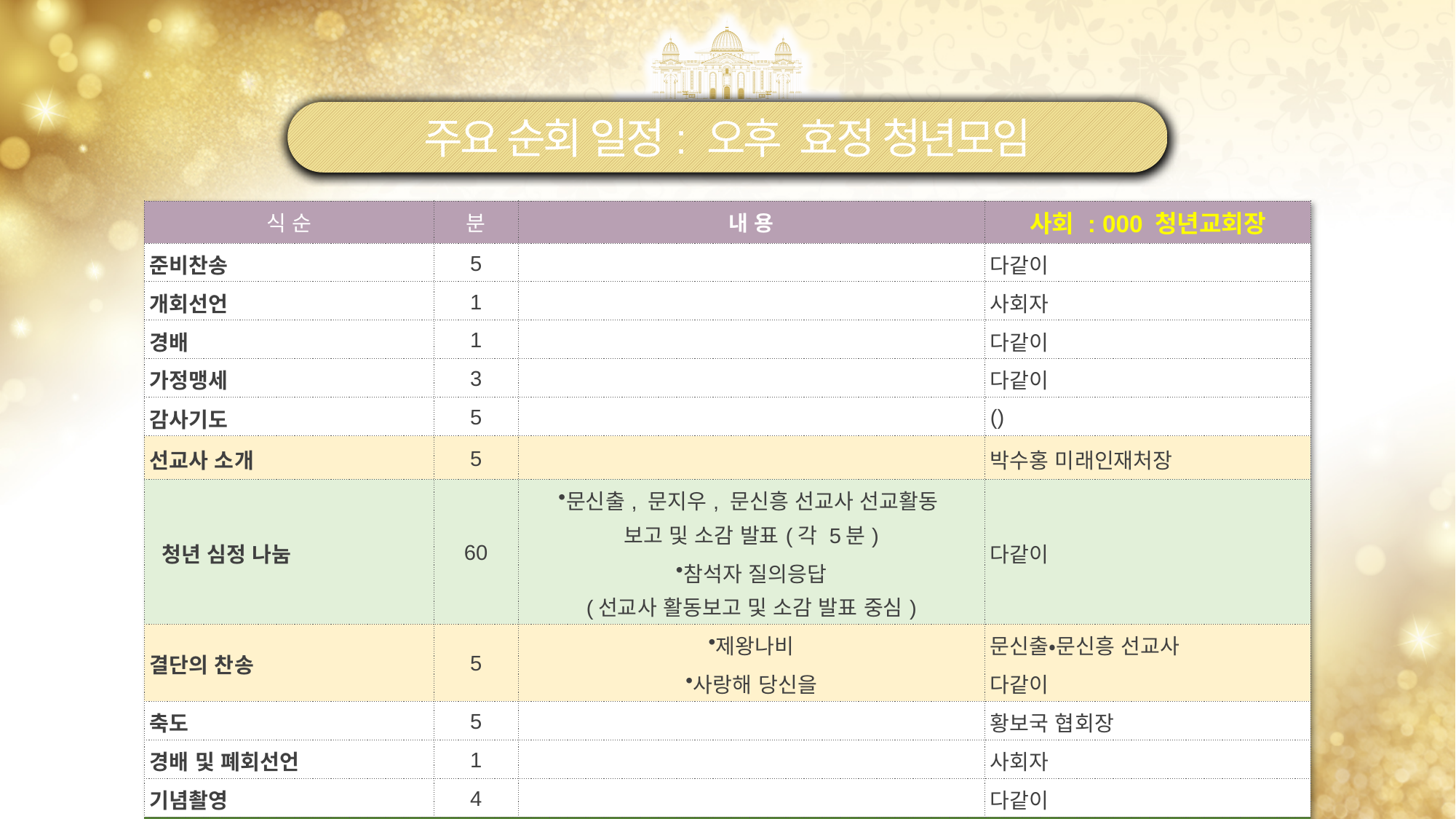

주요 순회 일정: 오후  효정 청년모임
| 식 순 | 분 | 내 용 | 사회 : 000 청년교회장 |
| --- | --- | --- | --- |
| 준비찬송 | 5 |  | 다같이 |
| 개회선언 | 1 |  | 사회자 |
| 경배 | 1 |  | 다같이 |
| 가정맹세 | 3 |  | 다같이 |
| 감사기도 | 5 |  | () |
| 선교사 소개 | 5 |  | 박수홍 미래인재처장 |
| 청년 심정 나눔 | 60 | 문신출, 문지우, 문신흥 선교사 선교활동 보고 및 소감 발표(각 5분) 참석자 질의응답 (선교사 활동보고 및 소감 발표 중심) | 다같이 |
| 결단의 찬송 | 5 | 제왕나비 사랑해 당신을 | 문신출•문신흥 선교사 다같이 |
| 축도 | 5 |  | 황보국 협회장 |
| 경배 및 폐회선언 | 1 |  | 사회자 |
| 기념촬영 | 4 |  | 다같이 |
| 소요시간 | 95분 |  |  |